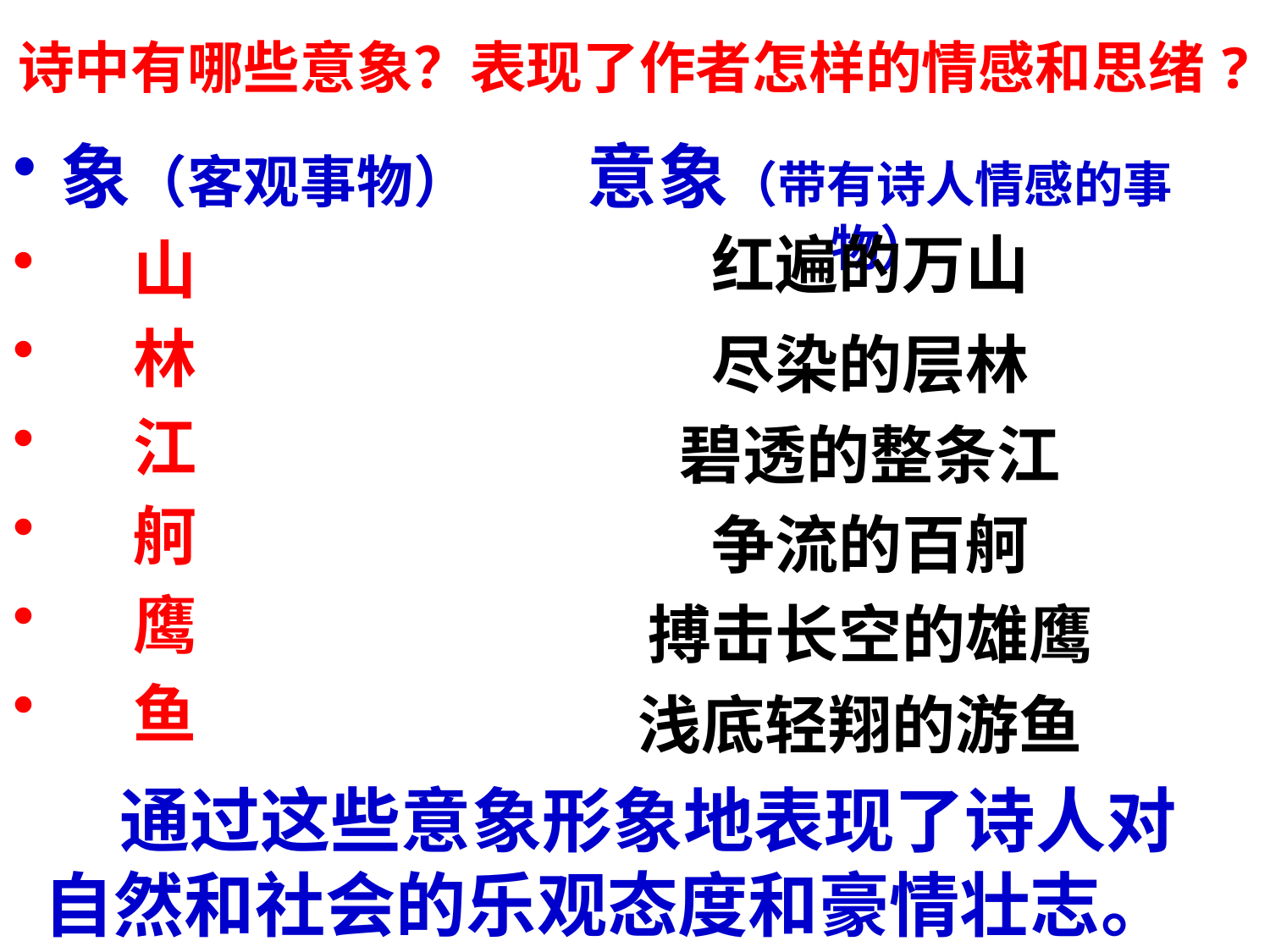

诗中有哪些意象？表现了作者怎样的情感和思绪?
象（客观事物）
    山
    林
    江
    舸
    鹰
    鱼

意象（带有诗人情感的事物）
红遍的万山
尽染的层林
碧透的整条江
争流的百舸
搏击长空的雄鹰
浅底轻翔的游鱼
    通过这些意象形象地表现了诗人对自然和社会的乐观态度和豪情壮志。

31